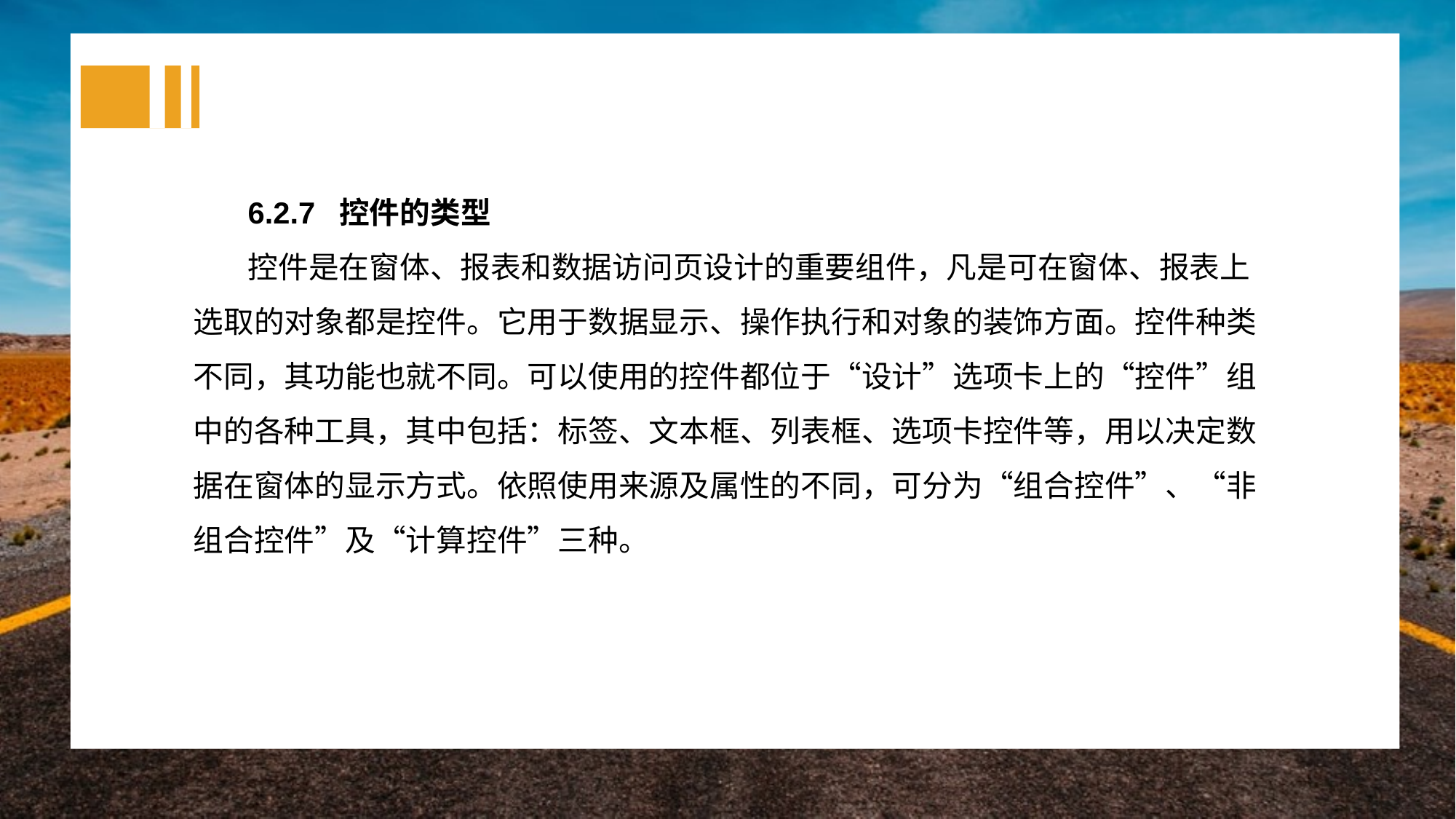

6.2.7  控件的类型
控件是在窗体、报表和数据访问页设计的重要组件，凡是可在窗体、报表上选取的对象都是控件。它用于数据显示、操作执行和对象的装饰方面。控件种类不同，其功能也就不同。可以使用的控件都位于“设计”选项卡上的“控件”组中的各种工具，其中包括：标签、文本框、列表框、选项卡控件等，用以决定数据在窗体的显示方式。依照使用来源及属性的不同，可分为“组合控件”、“非组合控件”及“计算控件”三种。